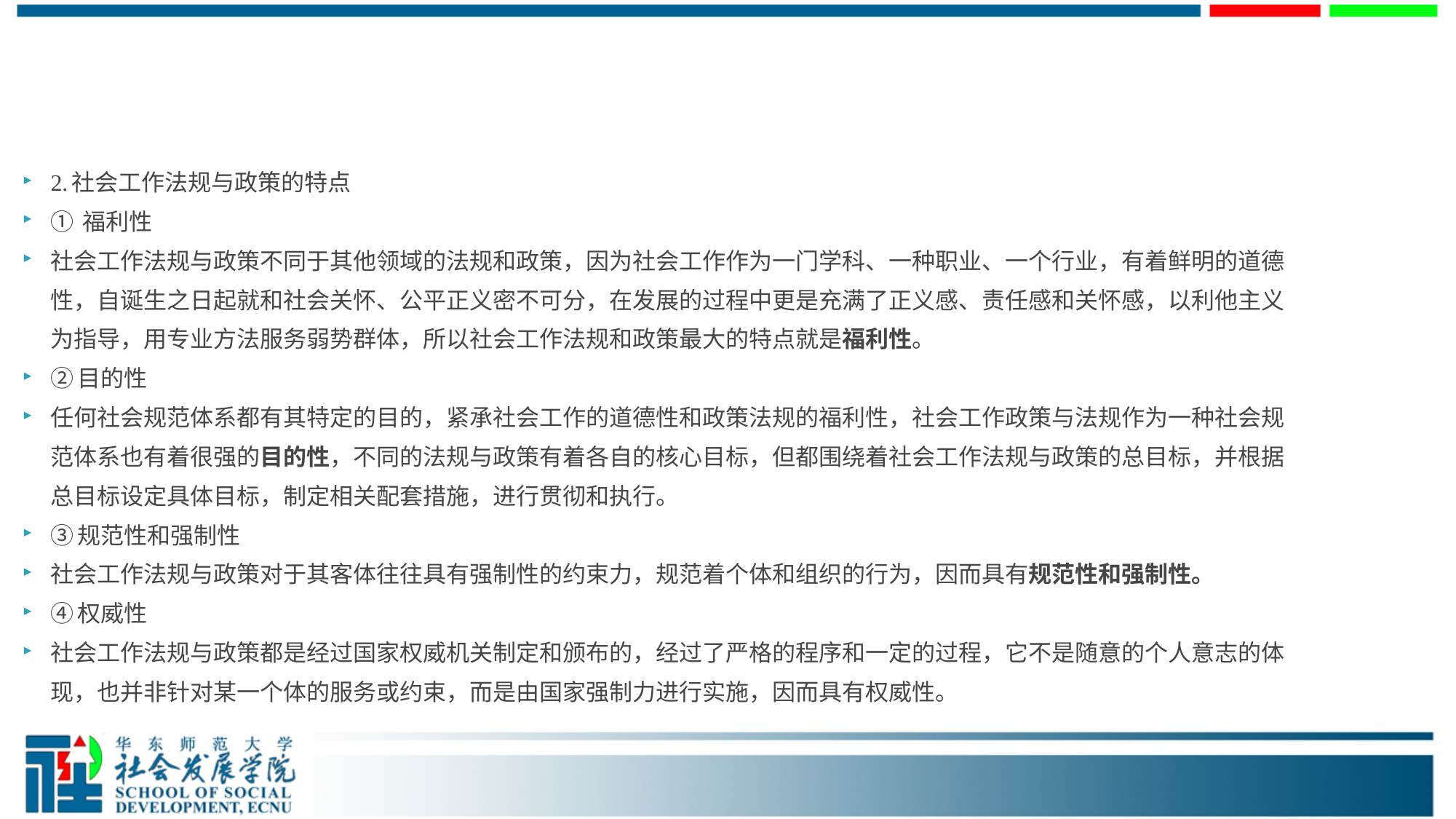

2.社会工作法规与政策的特点
① 福利性
社会工作法规与政策不同于其他领域的法规和政策，因为社会工作作为一门学科、一种职业、一个行业，有着鲜明的道德性，自诞生之日起就和社会关怀、公平正义密不可分，在发展的过程中更是充满了正义感、责任感和关怀感，以利他主义为指导，用专业方法服务弱势群体，所以社会工作法规和政策最大的特点就是福利性。
②目的性
任何社会规范体系都有其特定的目的，紧承社会工作的道德性和政策法规的福利性，社会工作政策与法规作为一种社会规范体系也有着很强的目的性，不同的法规与政策有着各自的核心目标，但都围绕着社会工作法规与政策的总目标，并根据总目标设定具体目标，制定相关配套措施，进行贯彻和执行。
③规范性和强制性
社会工作法规与政策对于其客体往往具有强制性的约束力，规范着个体和组织的行为，因而具有规范性和强制性。
④权威性
社会工作法规与政策都是经过国家权威机关制定和颁布的，经过了严格的程序和一定的过程，它不是随意的个人意志的体现，也并非针对某一个体的服务或约束，而是由国家强制力进行实施，因而具有权威性。